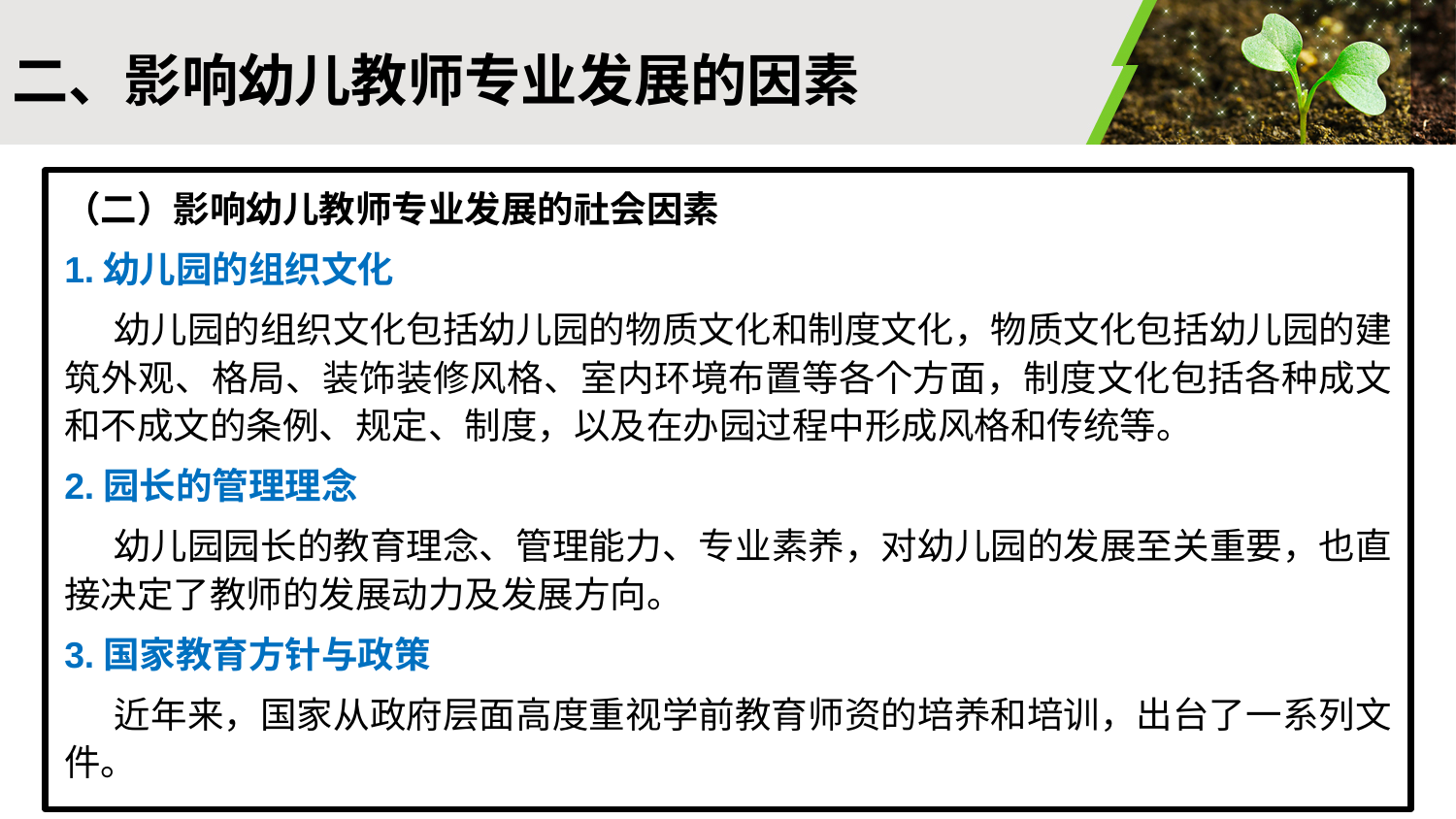

#
二、影响幼儿教师专业发展的因素

（二）影响幼儿教师专业发展的社会因素
1.幼儿园的组织文化
    幼儿园的组织文化包括幼儿园的物质文化和制度文化，物质文化包括幼儿园的建筑外观、格局、装饰装修风格、室内环境布置等各个方面，制度文化包括各种成文和不成文的条例、规定、制度，以及在办园过程中形成风格和传统等。
2.园长的管理理念
    幼儿园园长的教育理念、管理能力、专业素养，对幼儿园的发展至关重要，也直接决定了教师的发展动力及发展方向。
3.国家教育方针与政策
    近年来，国家从政府层面高度重视学前教育师资的培养和培训，出台了一系列文件。